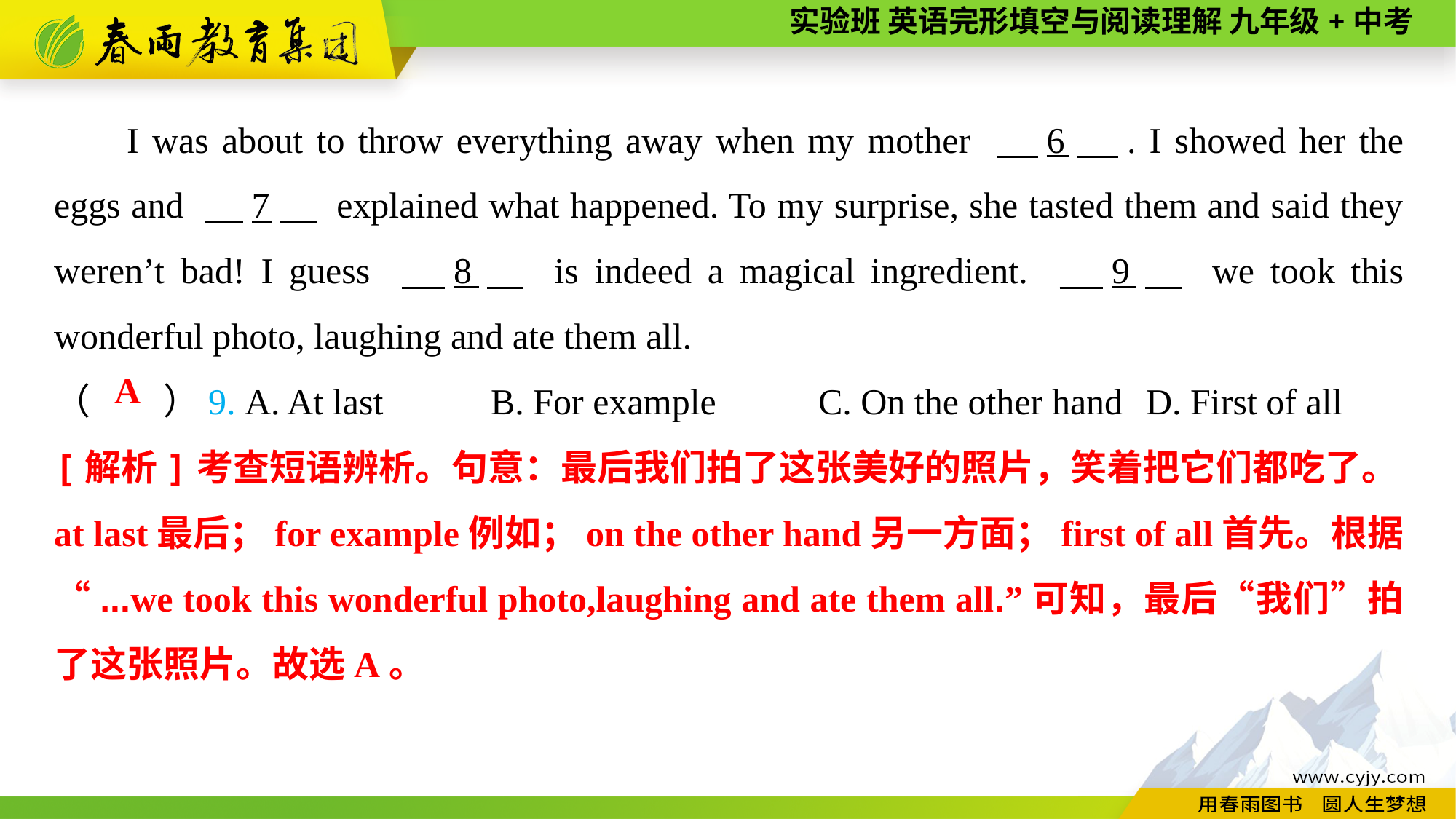

I was about to throw everything away when my mother 　6　. I showed her the eggs and 　7　 explained what happened. To my surprise, she tasted them and said they weren’t bad! I guess 　8　 is indeed a magical ingredient. 　9　 we took this wonderful photo, laughing and ate them all.
（　　）9. A. At last	B. For example	C. On the other hand	D. First of all
A
[解析]考查短语辨析。句意：最后我们拍了这张美好的照片，笑着把它们都吃了。at last最后；for example例如；on the other hand另一方面；first of all首先。根据“...we took this wonderful photo,laughing and ate them all.”可知，最后“我们”拍了这张照片。故选A。